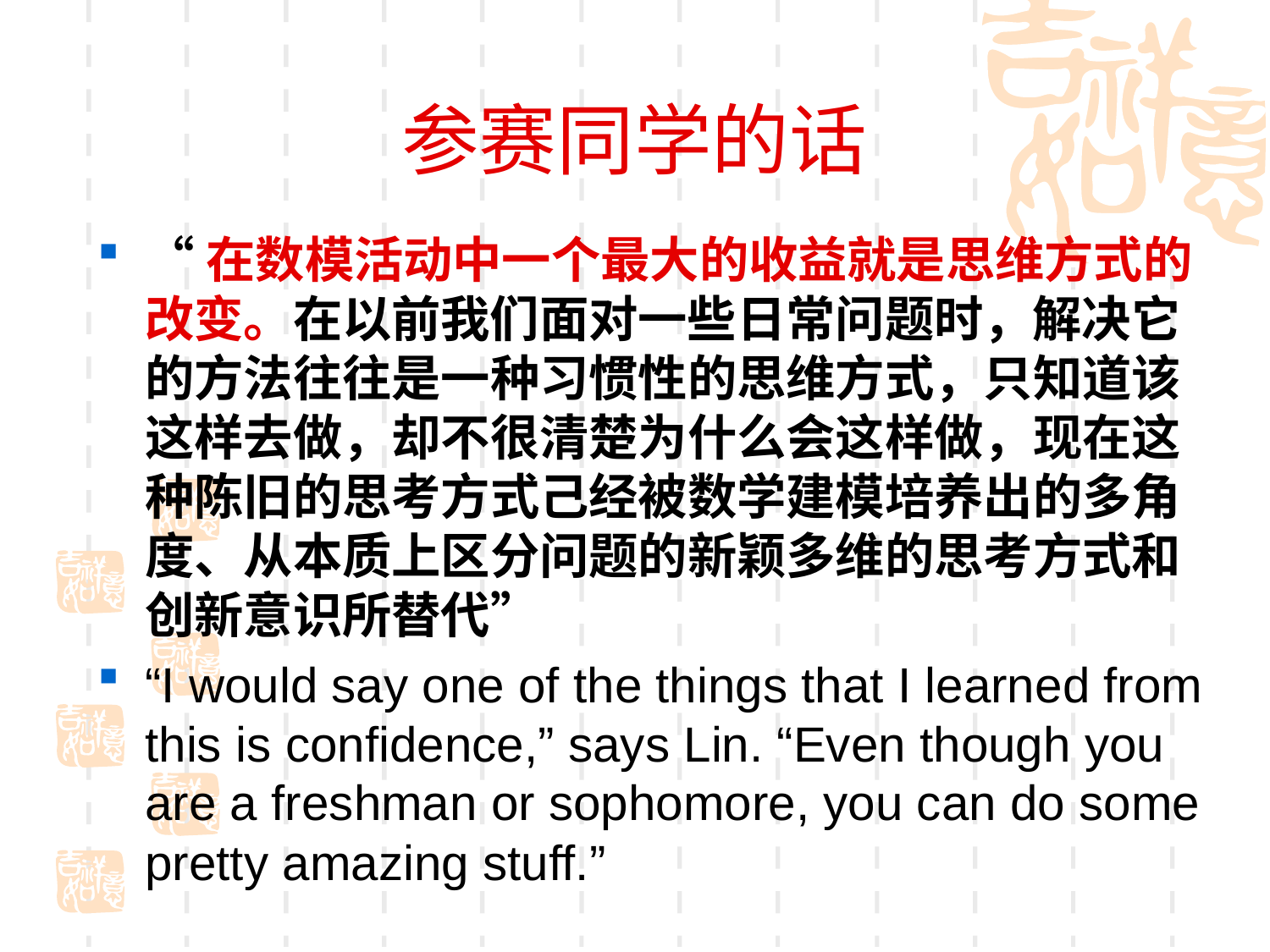

# 参赛同学的话
“在数模活动中一个最大的收益就是思维方式的改变。在以前我们面对一些日常问题时，解决它的方法往往是一种习惯性的思维方式，只知道该这样去做，却不很清楚为什么会这样做，现在这种陈旧的思考方式己经被数学建模培养出的多角度、从本质上区分问题的新颖多维的思考方式和创新意识所替代”
“I would say one of the things that I learned from this is confidence,” says Lin. “Even though you are a freshman or sophomore, you can do some pretty amazing stuff.”